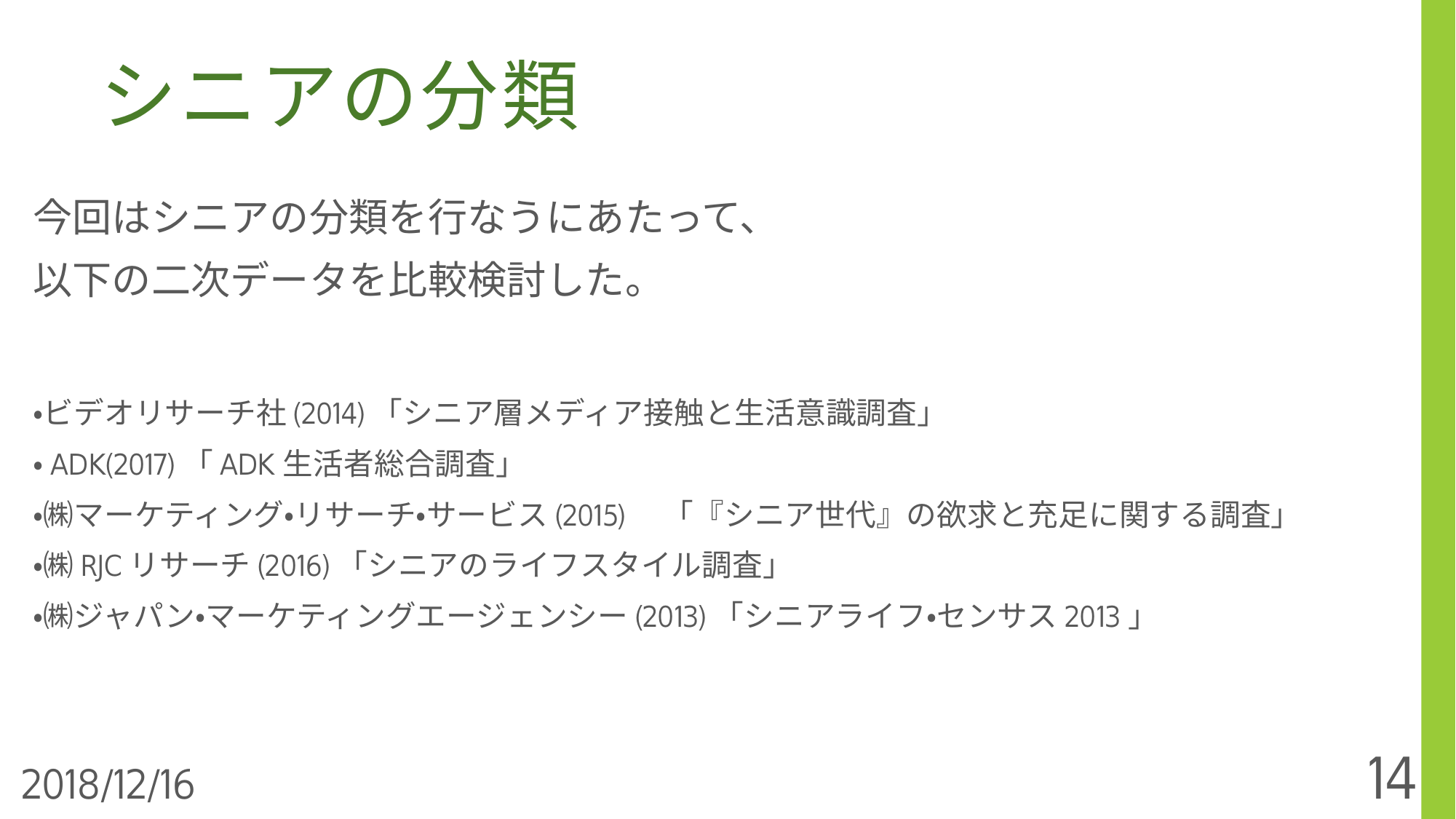

# シニアの分類
今回はシニアの分類を行なうにあたって、
以下の二次データを比較検討した。

・ビデオリサーチ社(2014)「シニア層メディア接触と生活意識調査」
・ADK(2017)「ADK生活者総合調査」
・㈱マーケティング・リサーチ・サービス(2015)　「『シニア世代』の欲求と充足に関する調査」
・㈱RJCリサーチ(2016)「シニアのライフスタイル調査」
・㈱ジャパン・マーケティングエージェンシー(2013)「シニアライフ・センサス2013」
14
2018/12/16